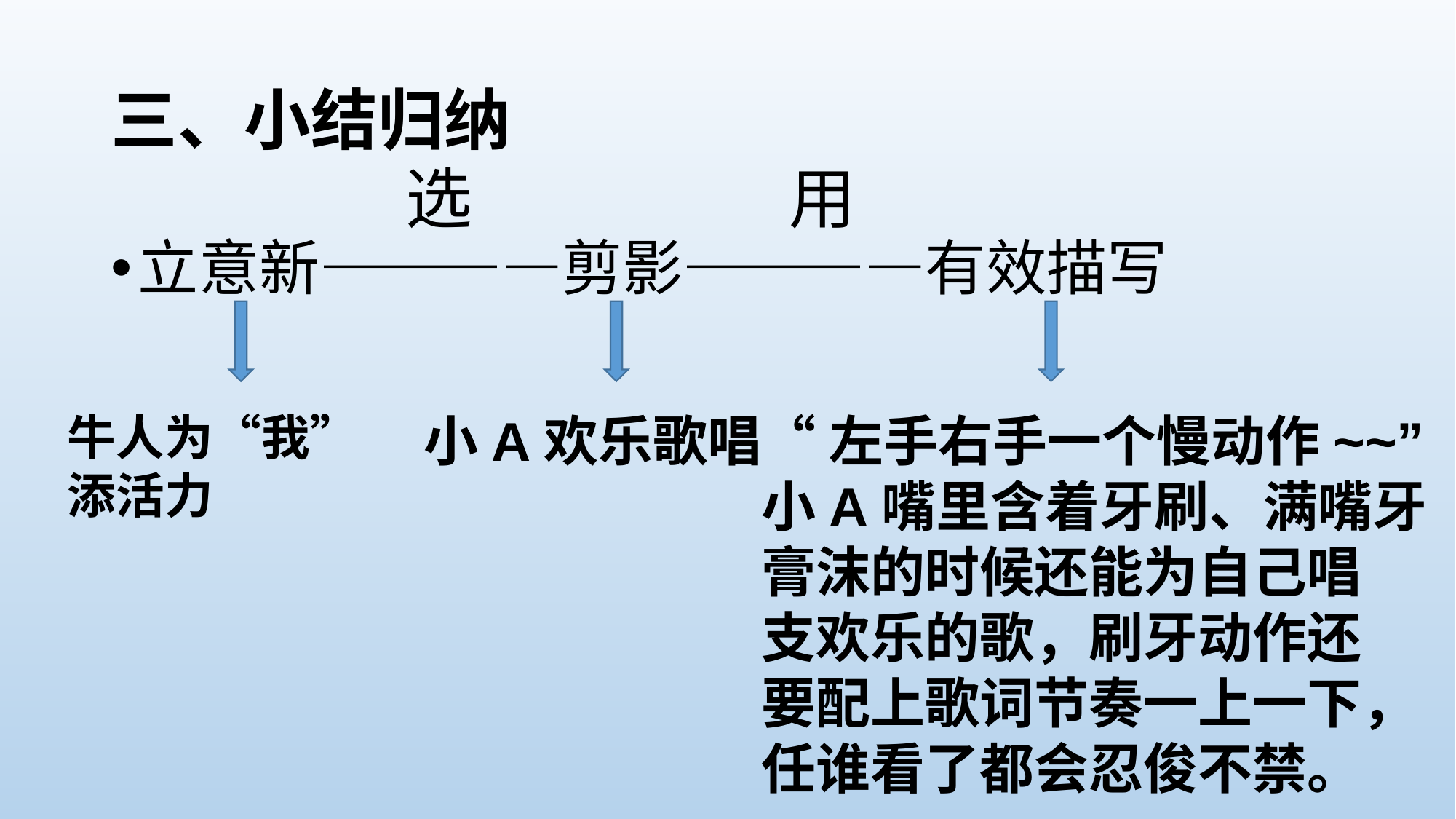

# 三、小结归纳

立意新————剪影————有效描写
选
用

牛人为“我”
添活力
小A欢乐歌唱
“左手右手一个慢动作~~”
小A嘴里含着牙刷、满嘴牙
膏沫的时候还能为自己唱
支欢乐的歌，刷牙动作还
要配上歌词节奏一上一下，
任谁看了都会忍俊不禁。